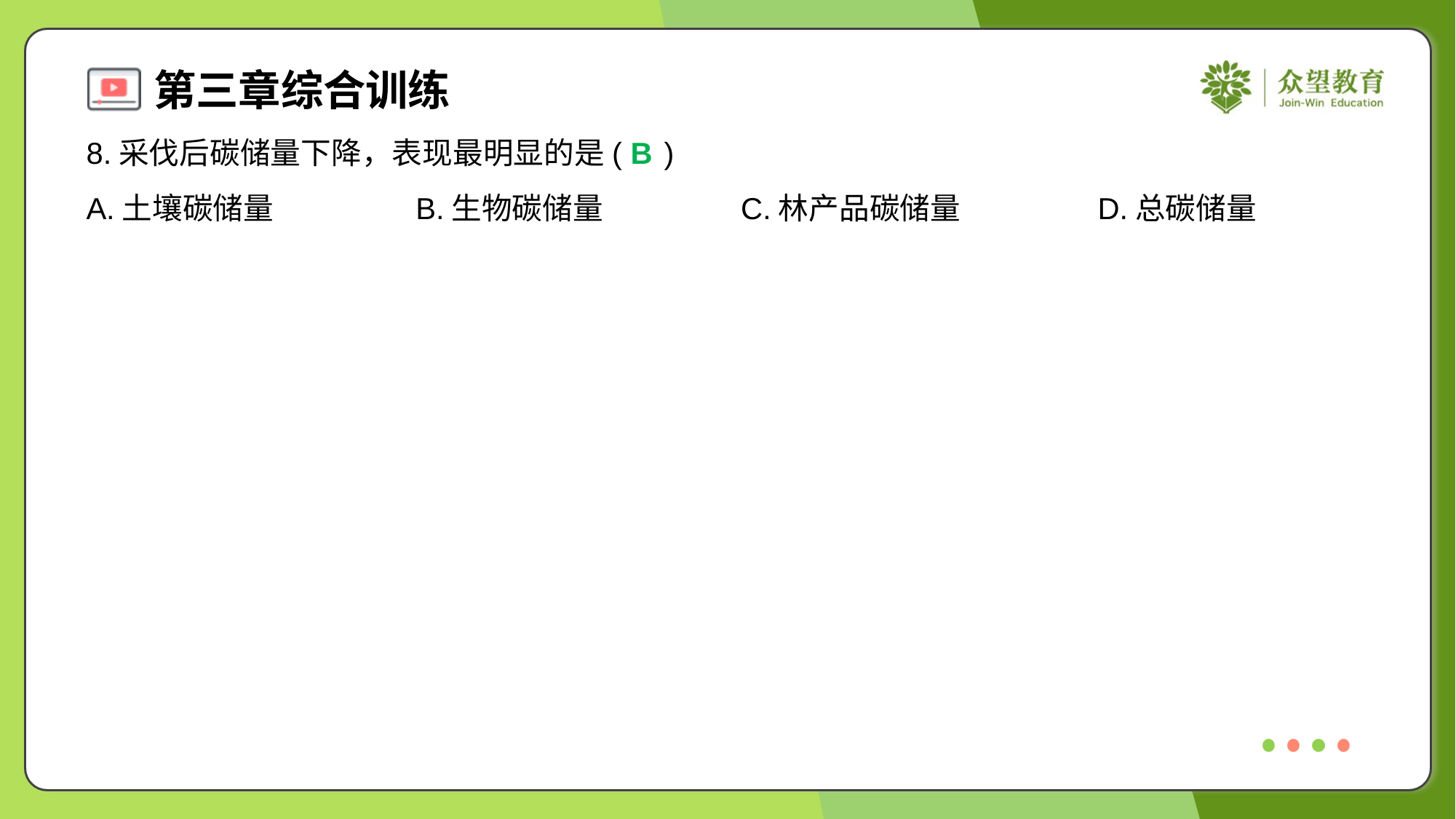

8.采伐后碳储量下降，表现最明显的是(     )
B
A.土壤碳储量	B.生物碳储量	C.林产品碳储量	D.总碳储量